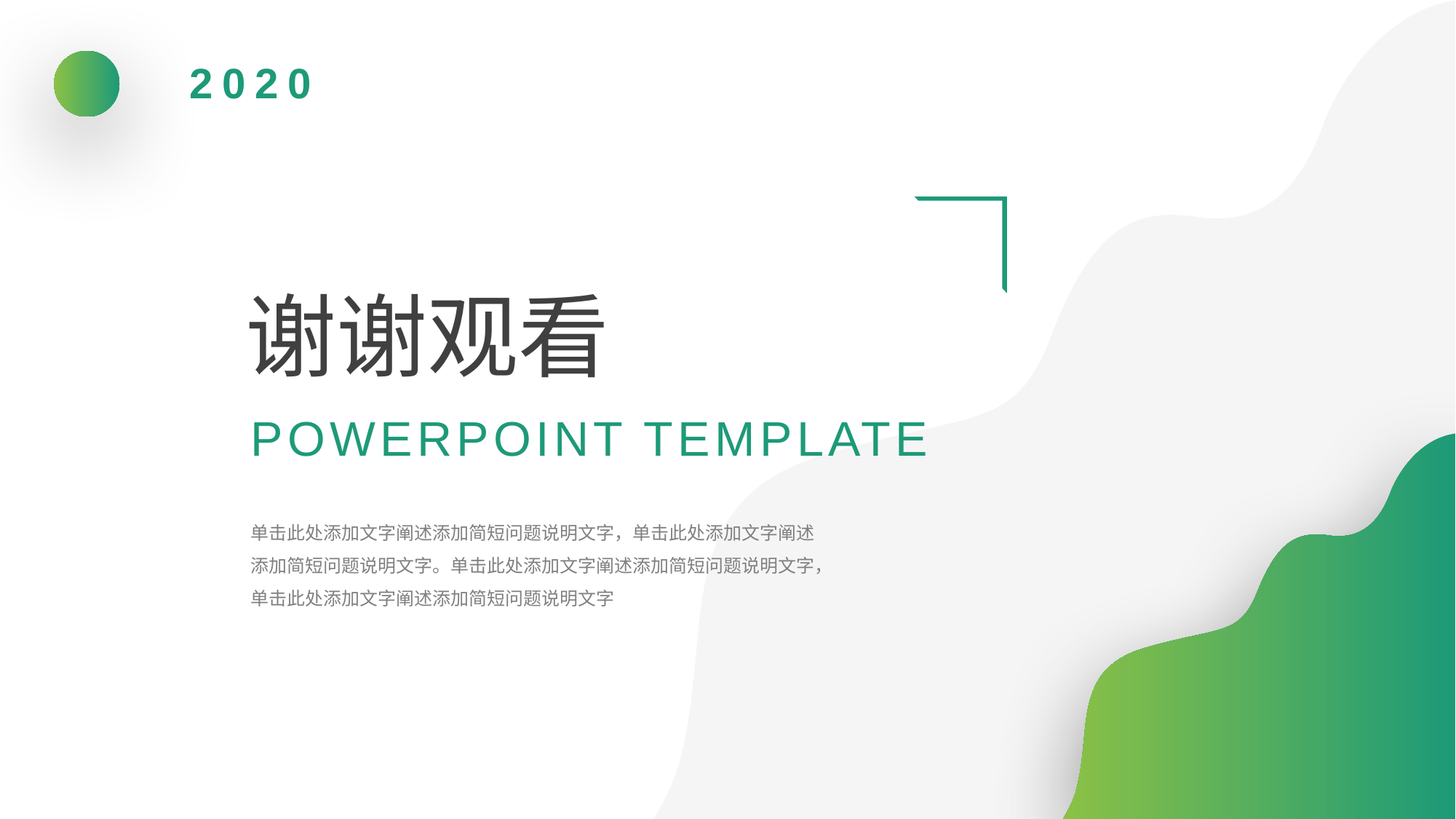

2020

谢谢观看
“
POWERPOINT TEMPLATE

单击此处添加文字阐述添加简短问题说明文字，单击此处添加文字阐述添加简短问题说明文字。单击此处添加文字阐述添加简短问题说明文字，单击此处添加文字阐述添加简短问题说明文字